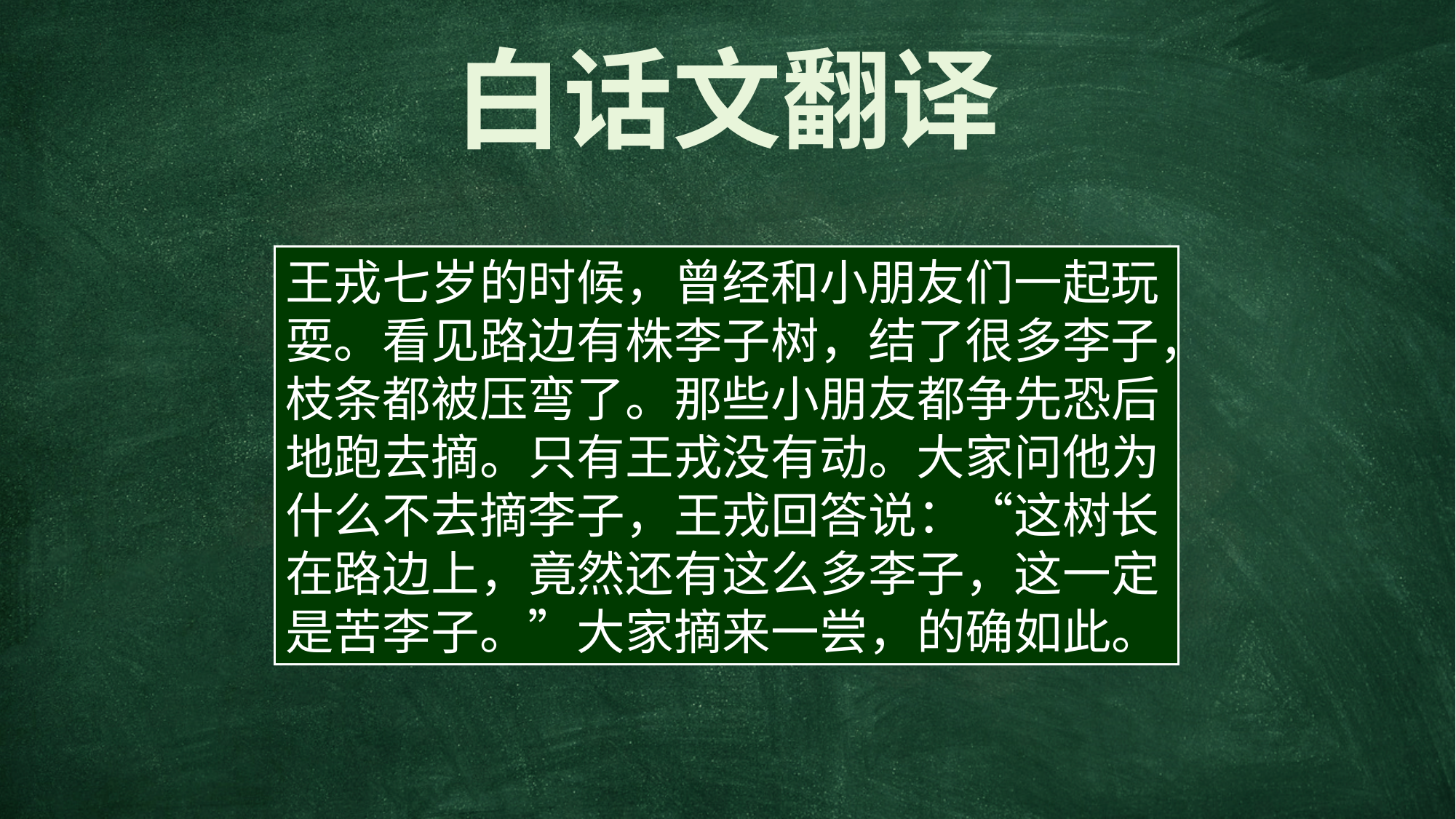

白话文翻译
王戎七岁的时候，曾经和小朋友们一起玩耍。看见路边有株李子树，结了很多李子，枝条都被压弯了。那些小朋友都争先恐后地跑去摘。只有王戎没有动。大家问他为什么不去摘李子，王戎回答说：“这树长在路边上，竟然还有这么多李子，这一定是苦李子。”大家摘来一尝，的确如此。